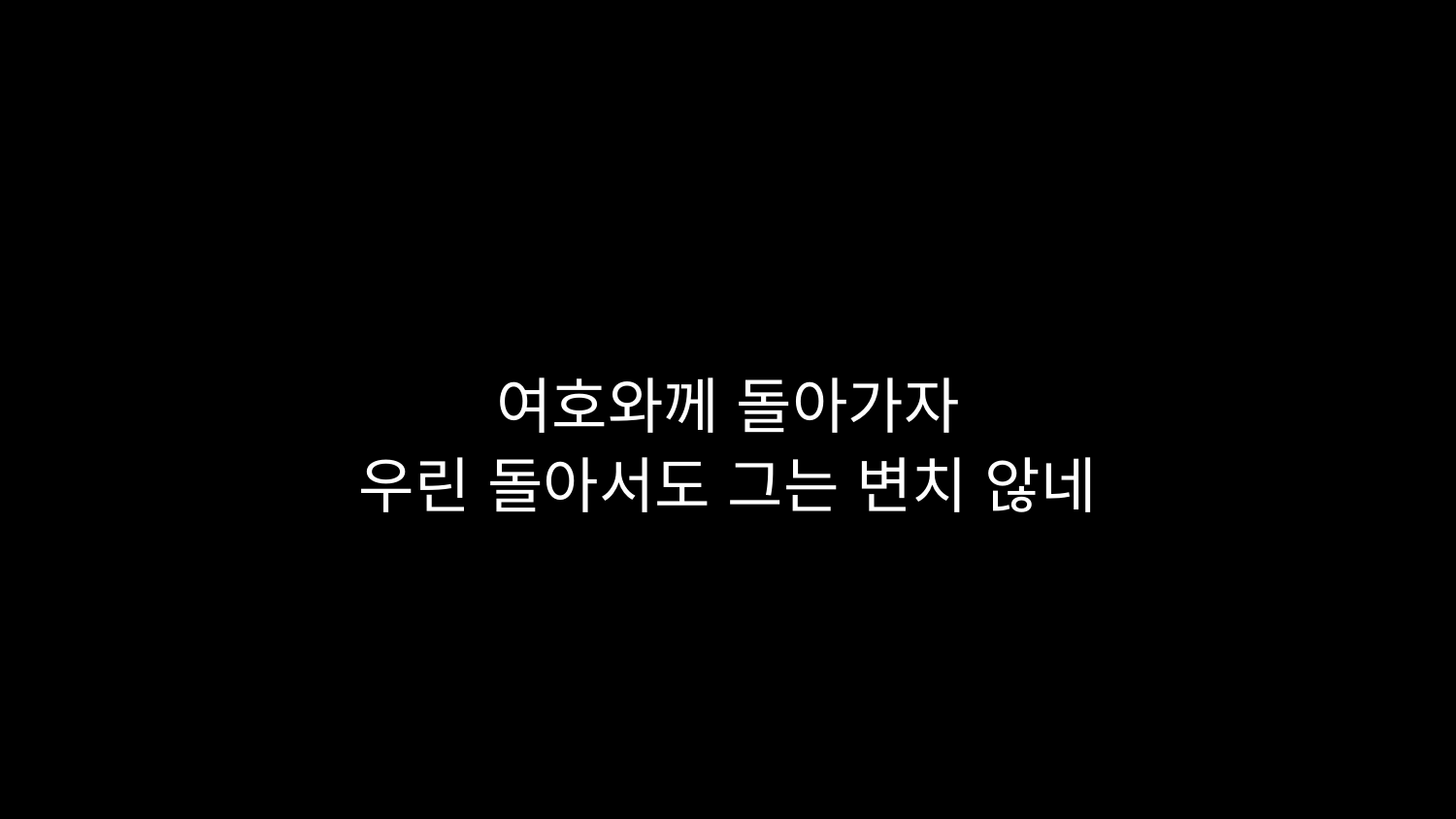

# 여호와께 돌아가자 우린 돌아서도 그는 변치 않네